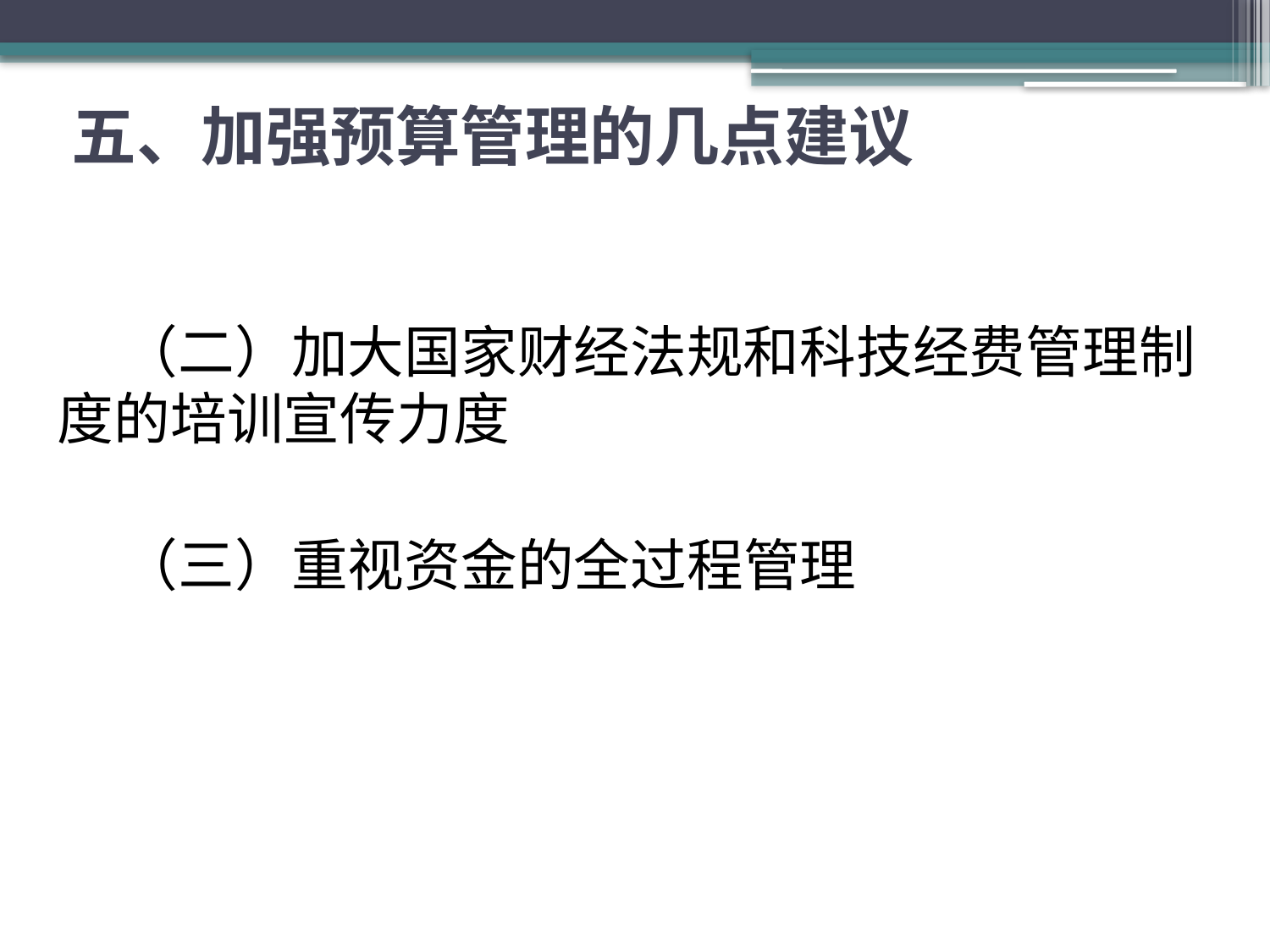

# 五、加强预算管理的几点建议

    （二）加大国家财经法规和科技经费管理制度的培训宣传力度

    （三）重视资金的全过程管理